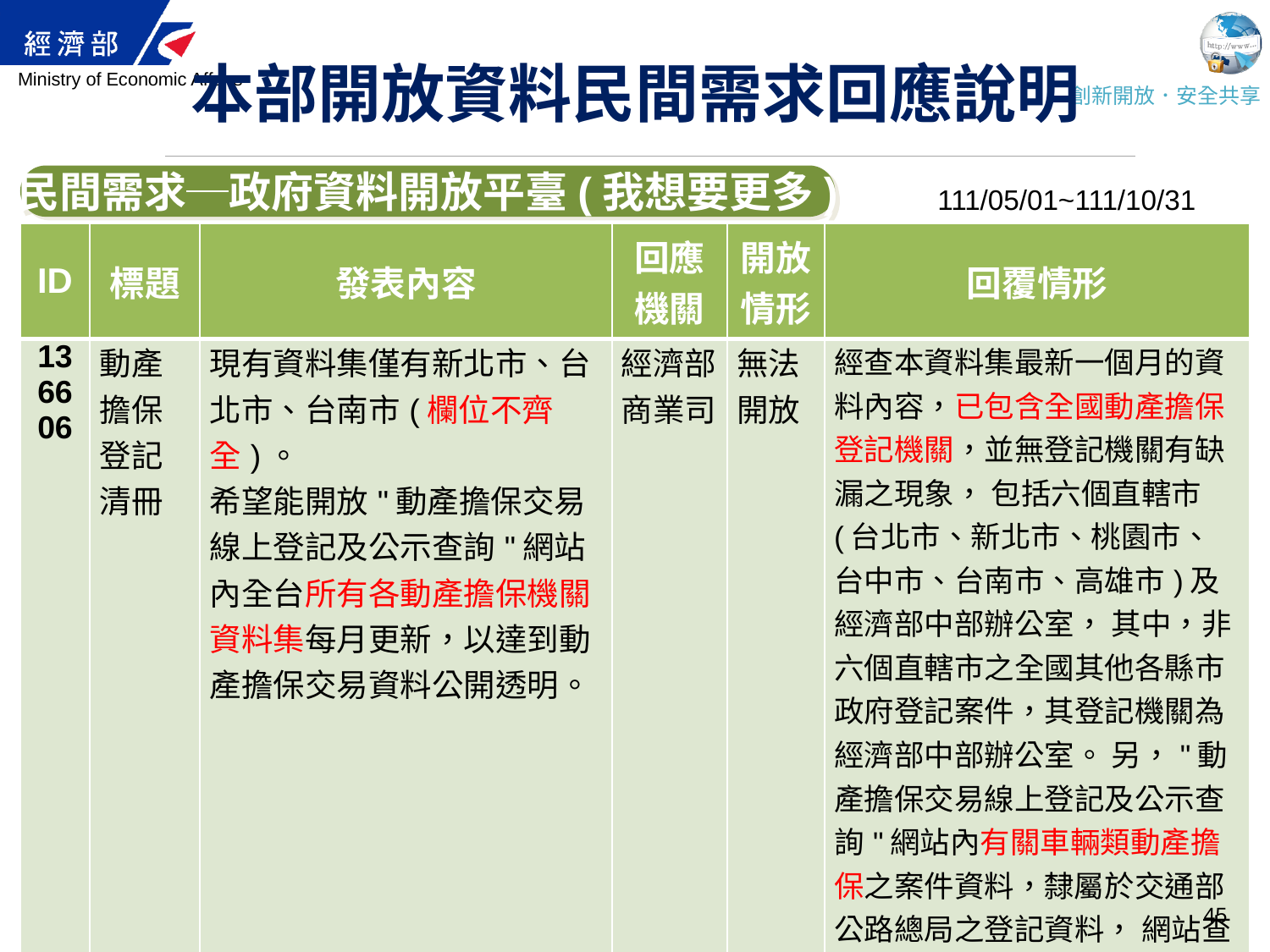

# 本部開放資料民間需求回應說明
民間需求─政府資料開放平臺(我想要更多)
111/05/01~111/10/31
| ID | 標題 | 發表內容 | 回應 機關 | 開放 情形 | 回覆情形 |
| --- | --- | --- | --- | --- | --- |
| 136606 | 動產擔保登記清冊 | 現有資料集僅有新北市、台北市、台南市(欄位不齊全)。 希望能開放"動產擔保交易線上登記及公示查詢"網站內全台所有各動產擔保機關資料集每月更新，以達到動產擔保交易資料公開透明。 | 經濟部商業司 | 無法開放 | 經查本資料集最新一個月的資料內容，已包含全國動產擔保登記機關，並無登記機關有缺漏之現象， 包括六個直轄市(台北市、新北市、桃園市、台中市、台南市、高雄市)及經濟部中部辦公室， 其中，非六個直轄市之全國其他各縣市政府登記案件，其登記機關為經濟部中部辦公室。 另，"動產擔保交易線上登記及公示查詢"網站內有關車輛類動產擔保之案件資料，隸屬於交通部公路總局之登記資料， 網站查詢服務係藉網路服務介接(WebAPI)取得，非本單位可開放應用之資料內容。 |
45